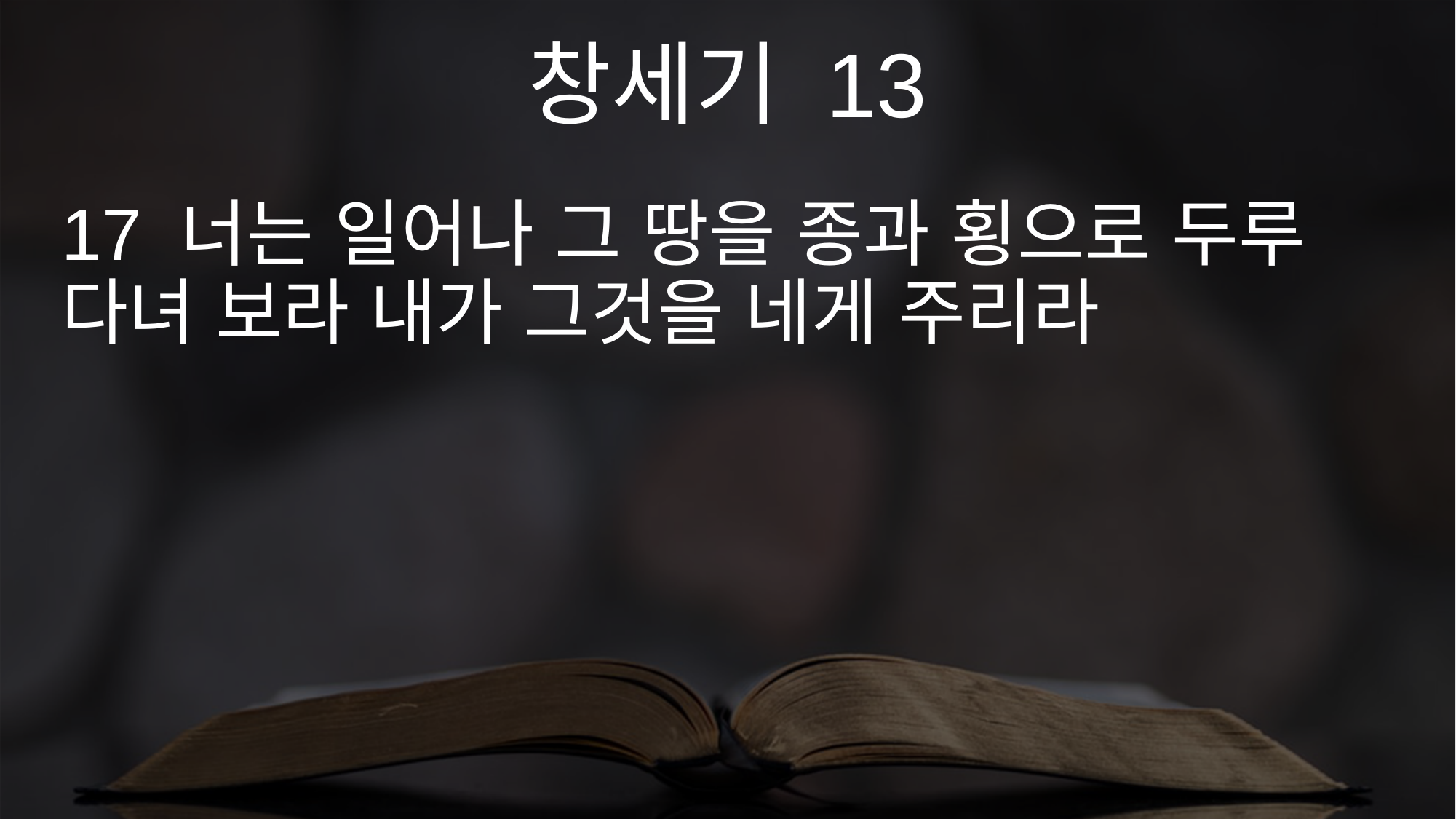

창세기 13
17 너는 일어나 그 땅을 종과 횡으로 두루 다녀 보라 내가 그것을 네게 주리라